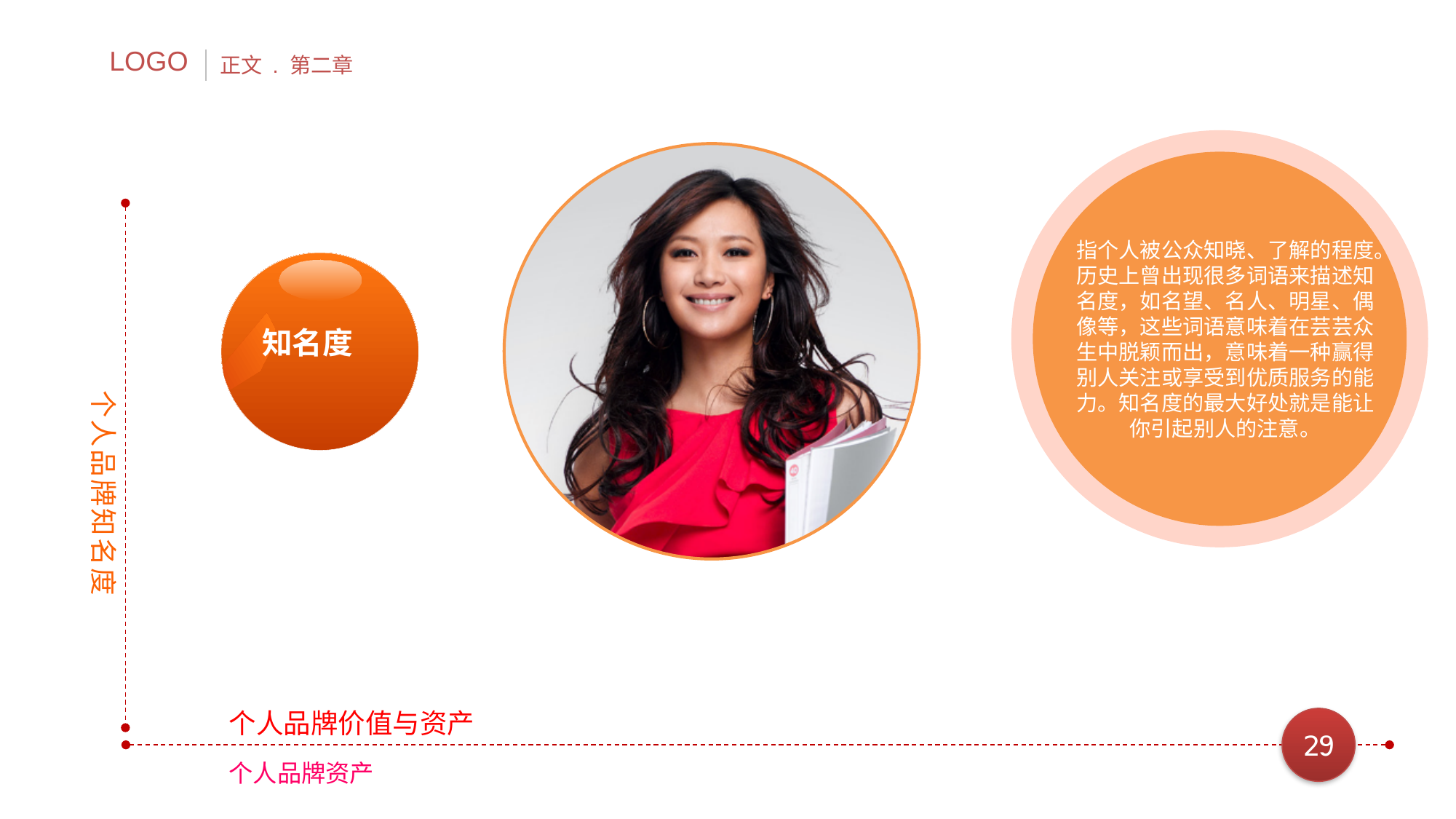

指个人被公众知晓、了解的程度。历史上曾出现很多词语来描述知名度，如名望、名人、明星、偶像等，这些词语意味着在芸芸众生中脱颖而出，意味着一种赢得别人关注或享受到优质服务的能力。知名度的最大好处就是能让你引起别人的注意。

个人品牌知名度

知名度
个人品牌资产
1